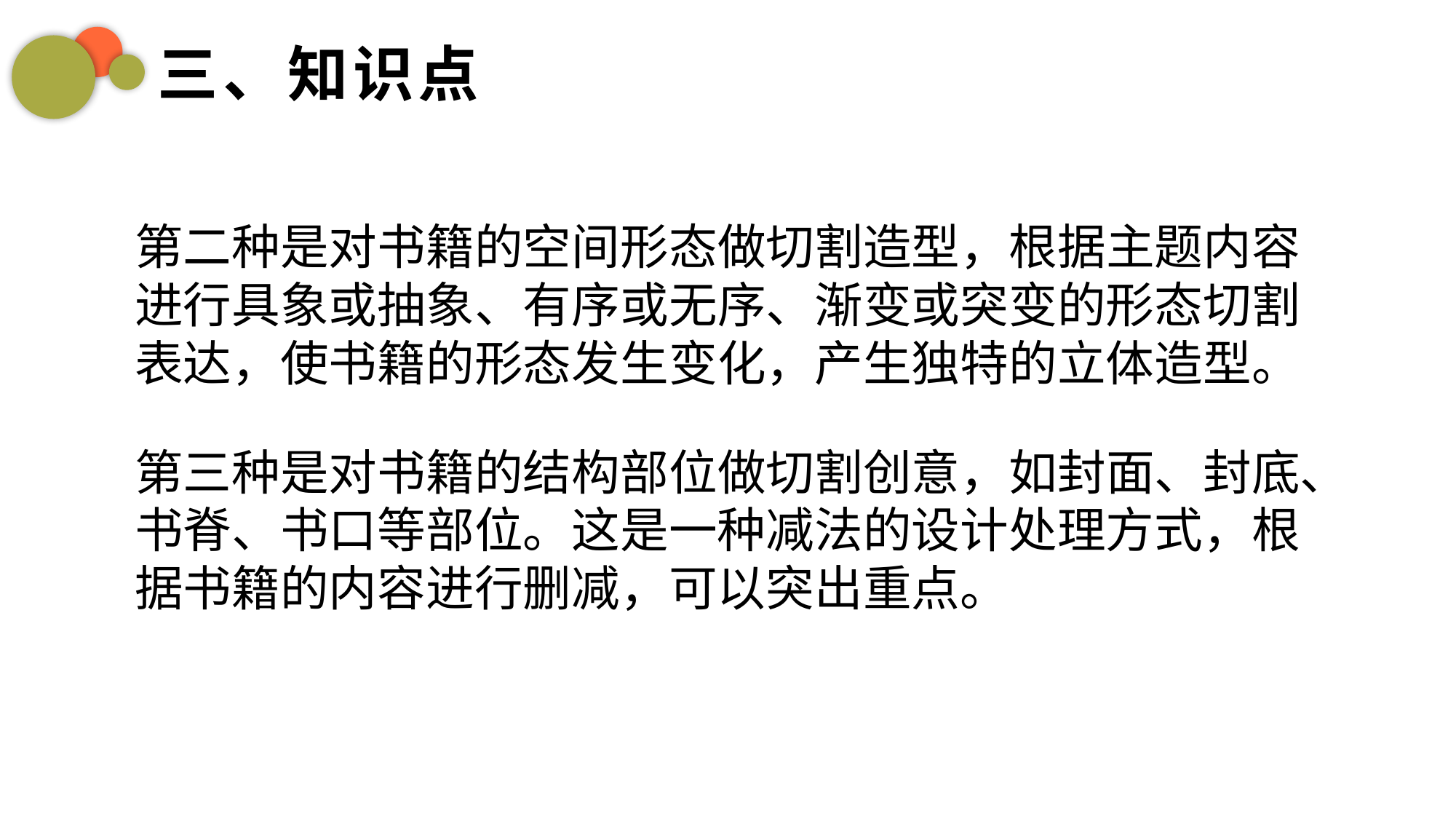

三、知识点
第二种是对书籍的空间形态做切割造型，根据主题内容进行具象或抽象、有序或无序、渐变或突变的形态切割表达，使书籍的形态发生变化，产生独特的立体造型。
第三种是对书籍的结构部位做切割创意，如封面、封底、书脊、书口等部位。这是一种减法的设计处理方式，根据书籍的内容进行删减，可以突出重点。